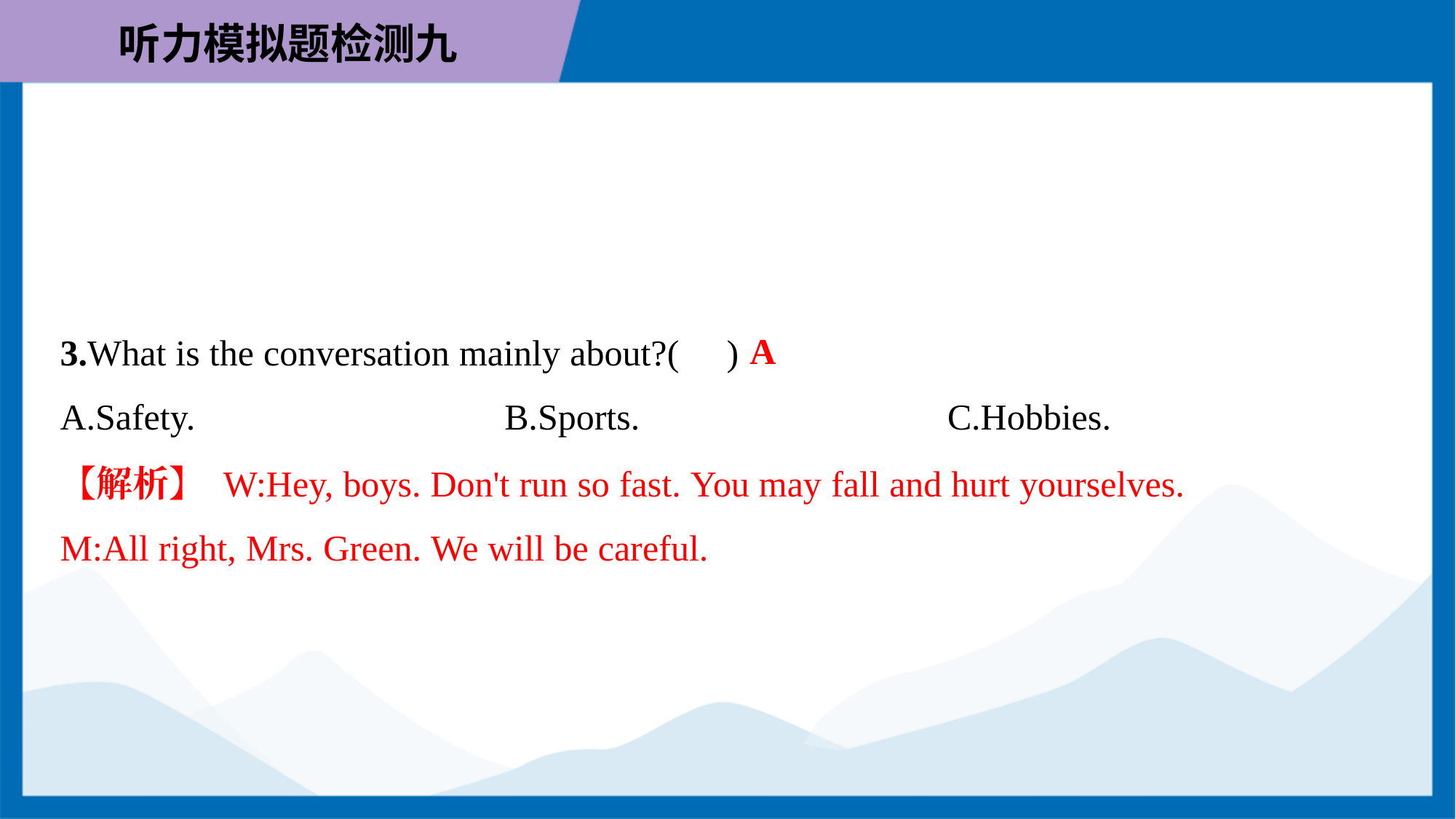

A
3.What is the conversation mainly about?(     )
A.Safety.	B.Sports.	C.Hobbies.
【解析】 W:Hey, boys. Don't run so fast. You may fall and hurt yourselves.
M:All right, Mrs. Green. We will be careful.